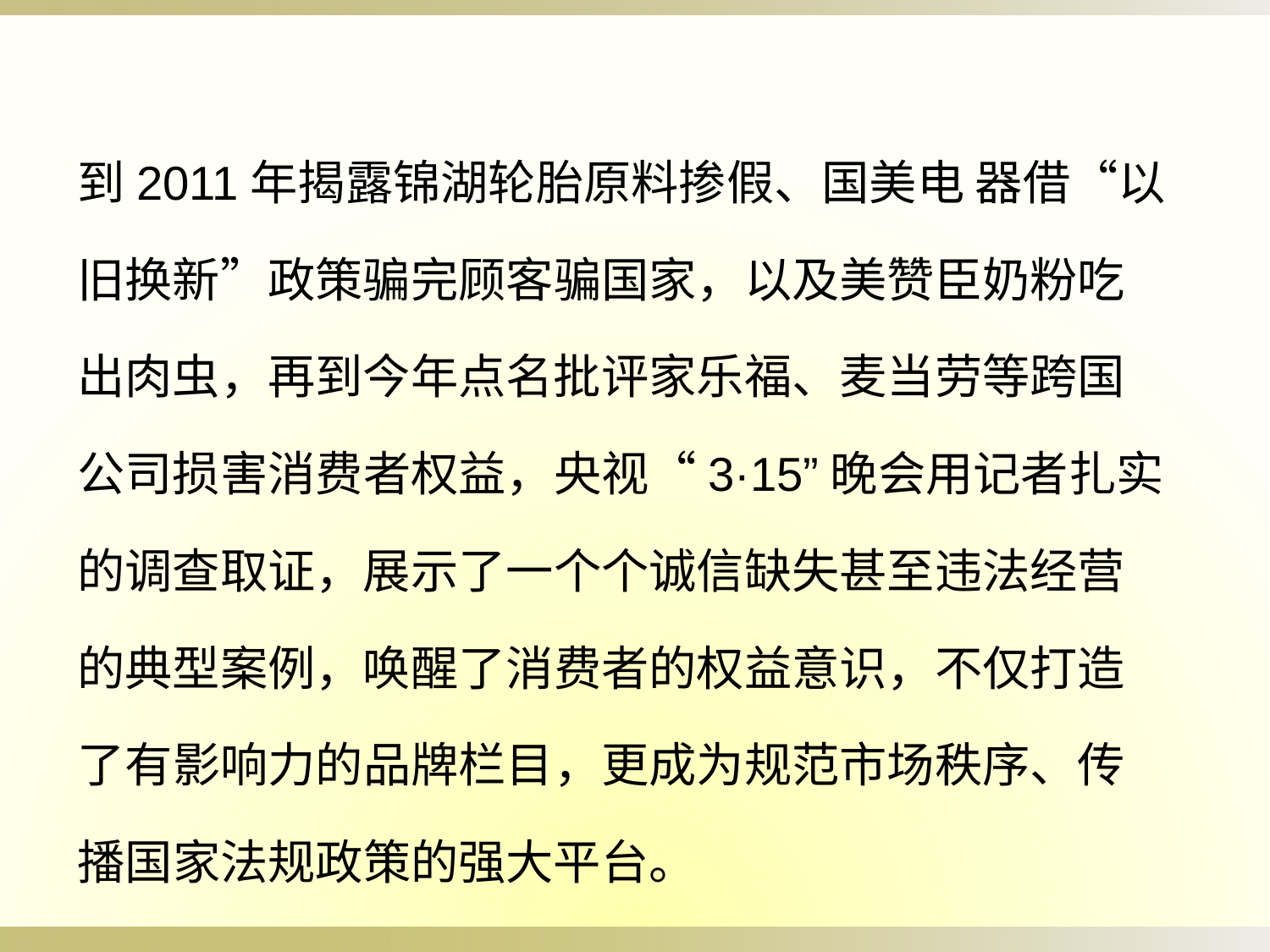

到2011年揭露锦湖轮胎原料掺假、国美电 器借“以旧换新”政策骗完顾客骗国家，以及美赞臣奶粉吃出肉虫，再到今年点名批评家乐福、麦当劳等跨国公司损害消费者权益，央视“3·15”晚会用记者扎实的调查取证，展示了一个个诚信缺失甚至违法经营的典型案例，唤醒了消费者的权益意识，不仅打造了有影响力的品牌栏目，更成为规范市场秩序、传播国家法规政策的强大平台。